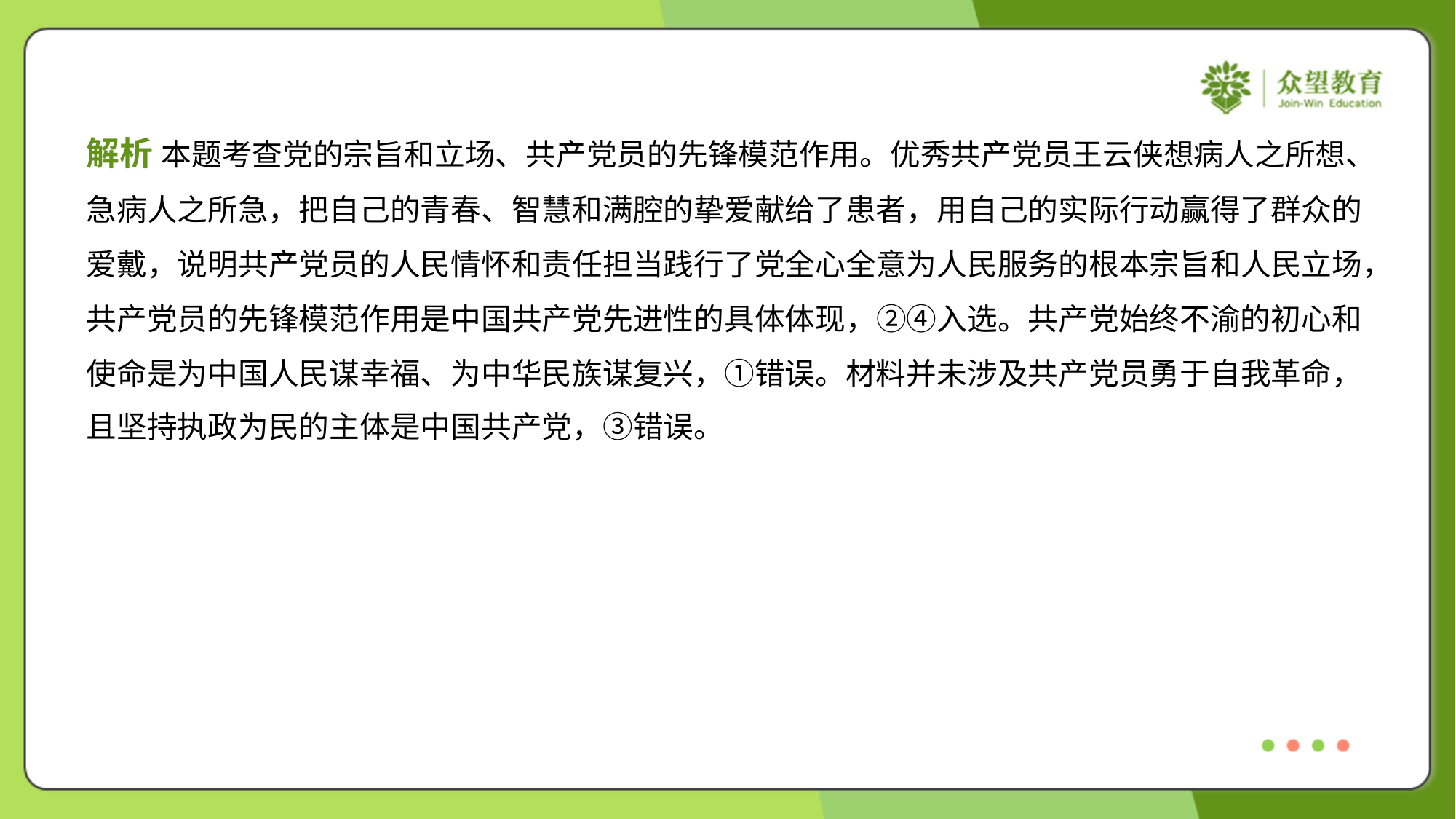

解析 本题考查党的宗旨和立场、共产党员的先锋模范作用。优秀共产党员王云侠想病人之所想、
急病人之所急，把自己的青春、智慧和满腔的挚爱献给了患者，用自己的实际行动赢得了群众的
爱戴，说明共产党员的人民情怀和责任担当践行了党全心全意为人民服务的根本宗旨和人民立场，
共产党员的先锋模范作用是中国共产党先进性的具体体现，②④入选。共产党始终不渝的初心和
使命是为中国人民谋幸福、为中华民族谋复兴，①错误。材料并未涉及共产党员勇于自我革命，
且坚持执政为民的主体是中国共产党，③错误。